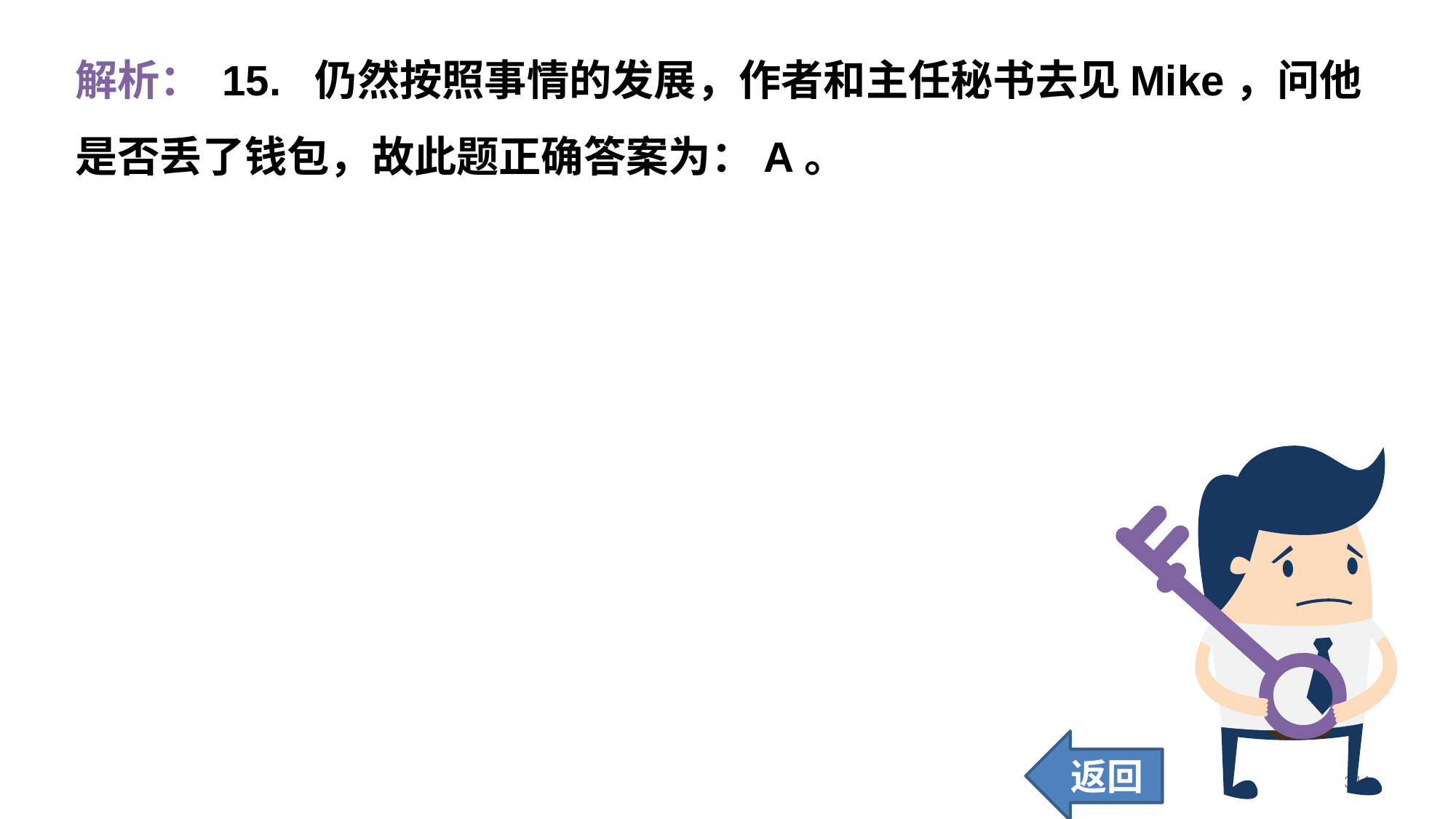

解析： 15.  仍然按照事情的发展，作者和主任秘书去见Mike，问他是否丢了钱包，故此题正确答案为：A。

返回
311